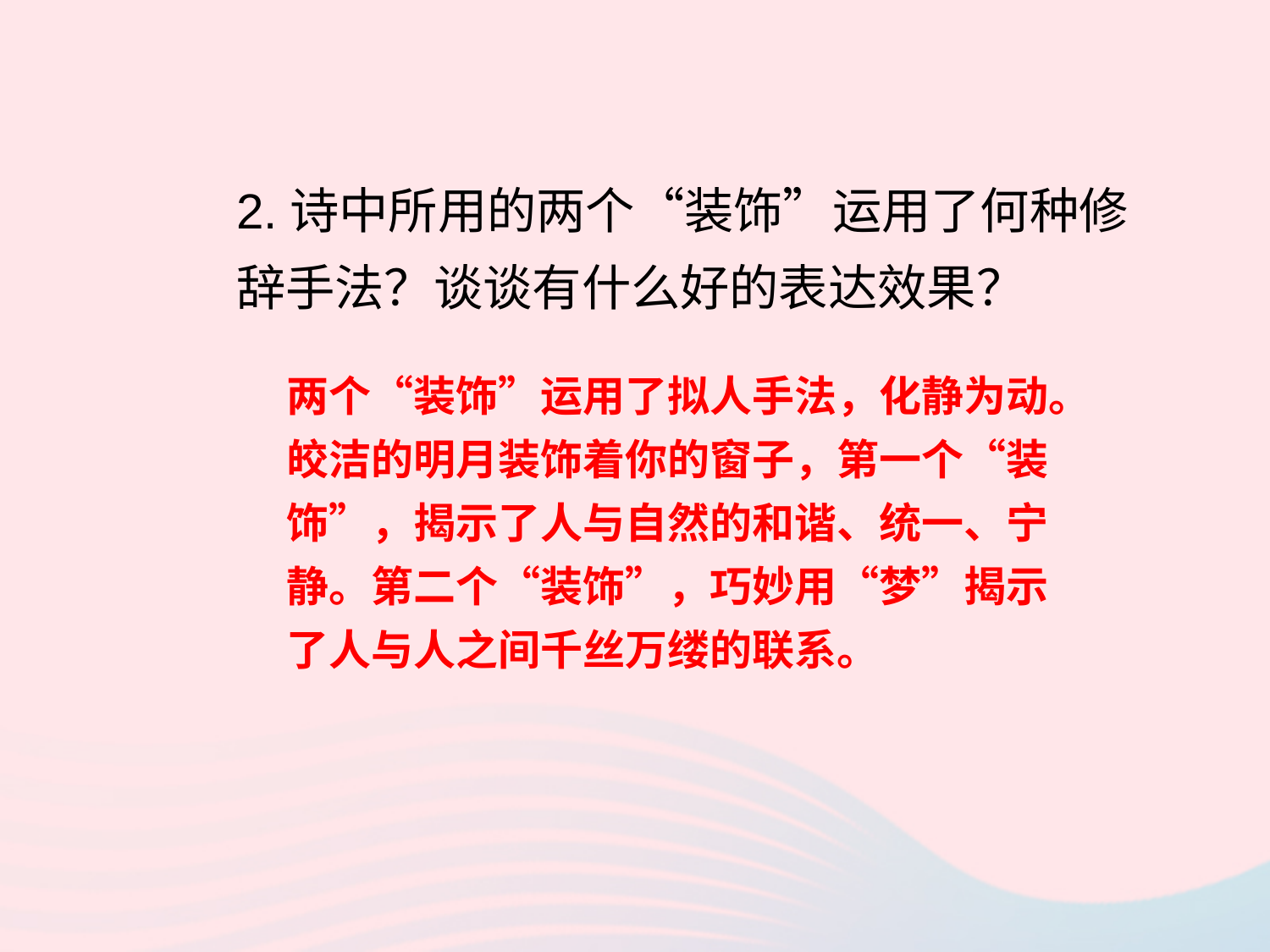

2.诗中所用的两个“装饰”运用了何种修辞手法？谈谈有什么好的表达效果？
两个“装饰”运用了拟人手法，化静为动。皎洁的明月装饰着你的窗子，第一个“装饰”，揭示了人与自然的和谐、统一、宁静。第二个“装饰”，巧妙用“梦”揭示了人与人之间千丝万缕的联系。